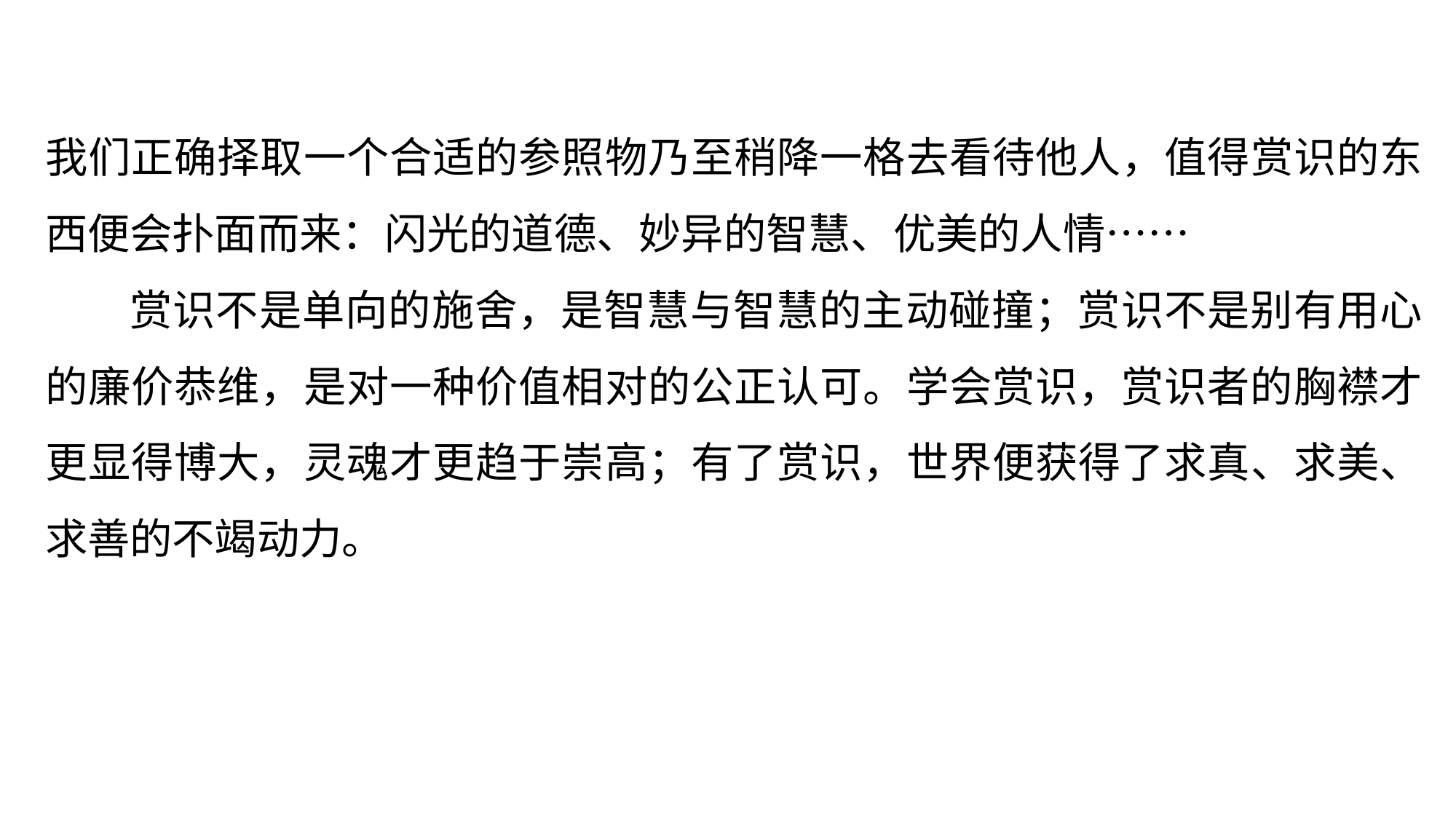

我们正确择取一个合适的参照物乃至稍降一格去看待他人，值得赏识的东西便会扑面而来：闪光的道德、妙异的智慧、优美的人情……
赏识不是单向的施舍，是智慧与智慧的主动碰撞；赏识不是别有用心的廉价恭维，是对一种价值相对的公正认可。学会赏识，赏识者的胸襟才更显得博大，灵魂才更趋于崇高；有了赏识，世界便获得了求真、求美、求善的不竭动力。